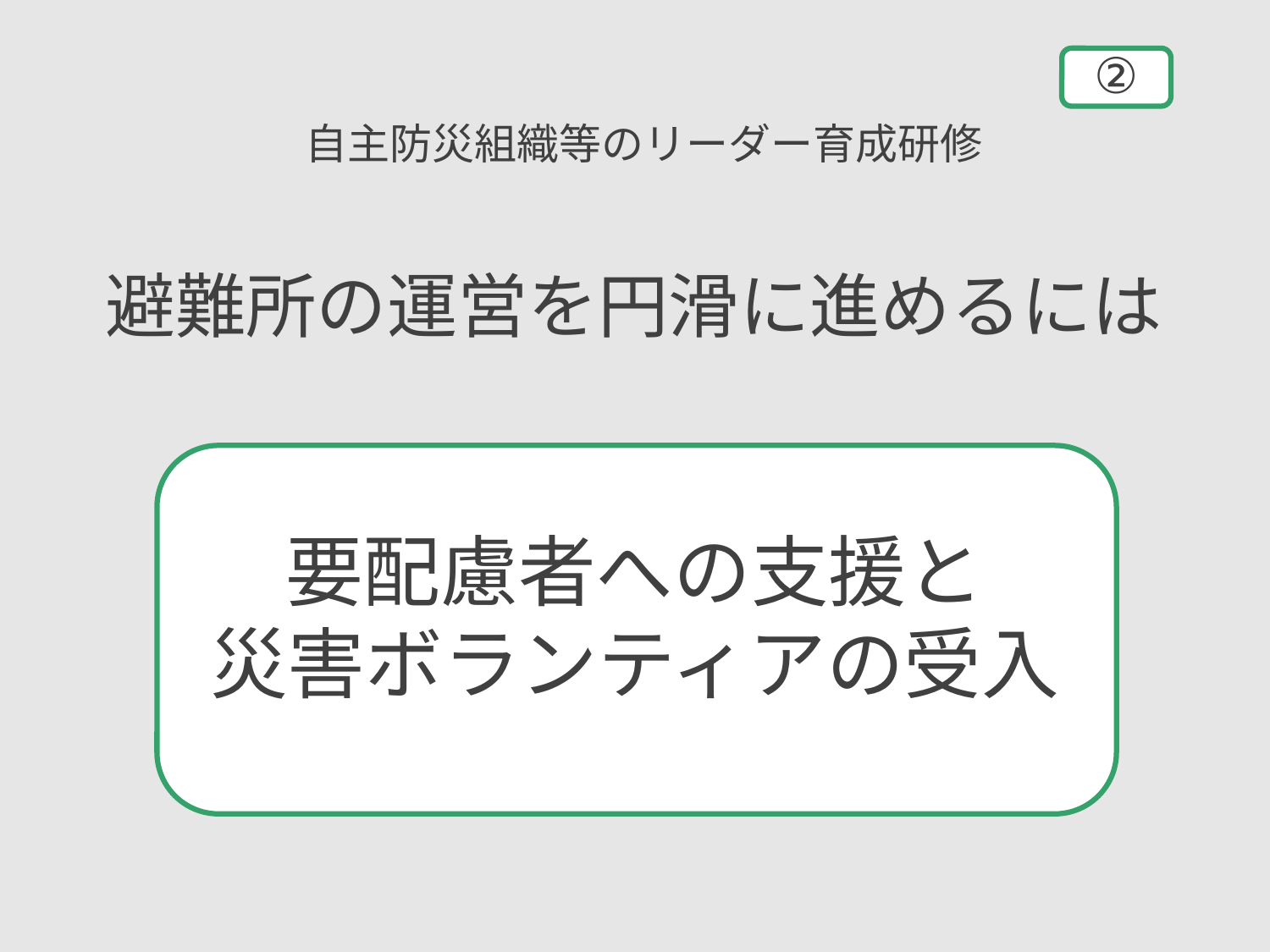

②

# 避難所の運営を円滑に進めるには

要配慮者への支援と
災害ボランティアの受入